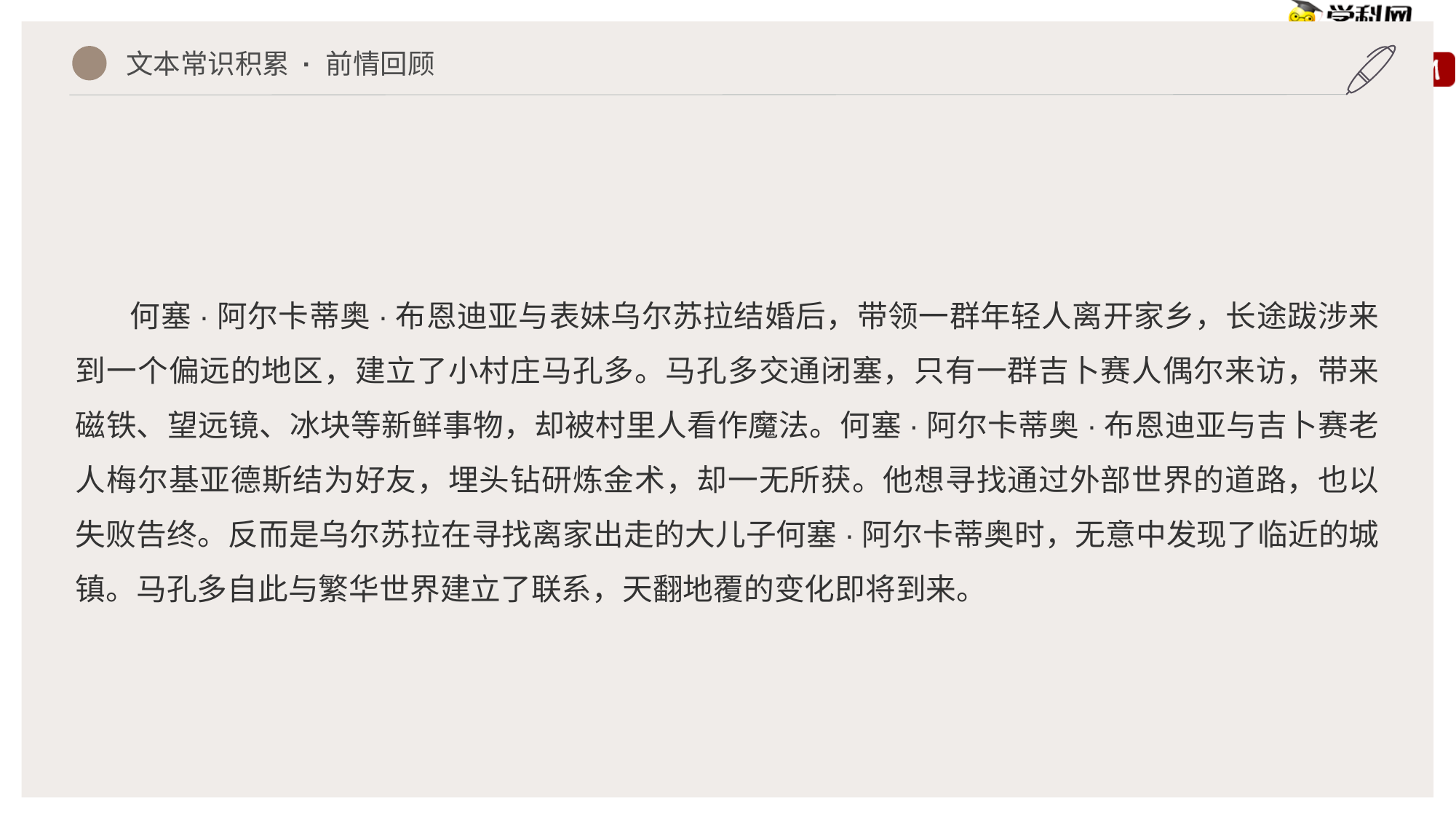

文本常识积累 · 前情回顾

何塞·阿尔卡蒂奥·布恩迪亚与表妹乌尔苏拉结婚后，带领一群年轻人离开家乡，长途跋涉来到一个偏远的地区，建立了小村庄马孔多。马孔多交通闭塞，只有一群吉卜赛人偶尔来访，带来磁铁、望远镜、冰块等新鲜事物，却被村里人看作魔法。何塞·阿尔卡蒂奥·布恩迪亚与吉卜赛老人梅尔基亚德斯结为好友，埋头钻研炼金术，却一无所获。他想寻找通过外部世界的道路，也以失败告终。反而是乌尔苏拉在寻找离家出走的大儿子何塞·阿尔卡蒂奥时，无意中发现了临近的城镇。马孔多自此与繁华世界建立了联系，天翻地覆的变化即将到来。